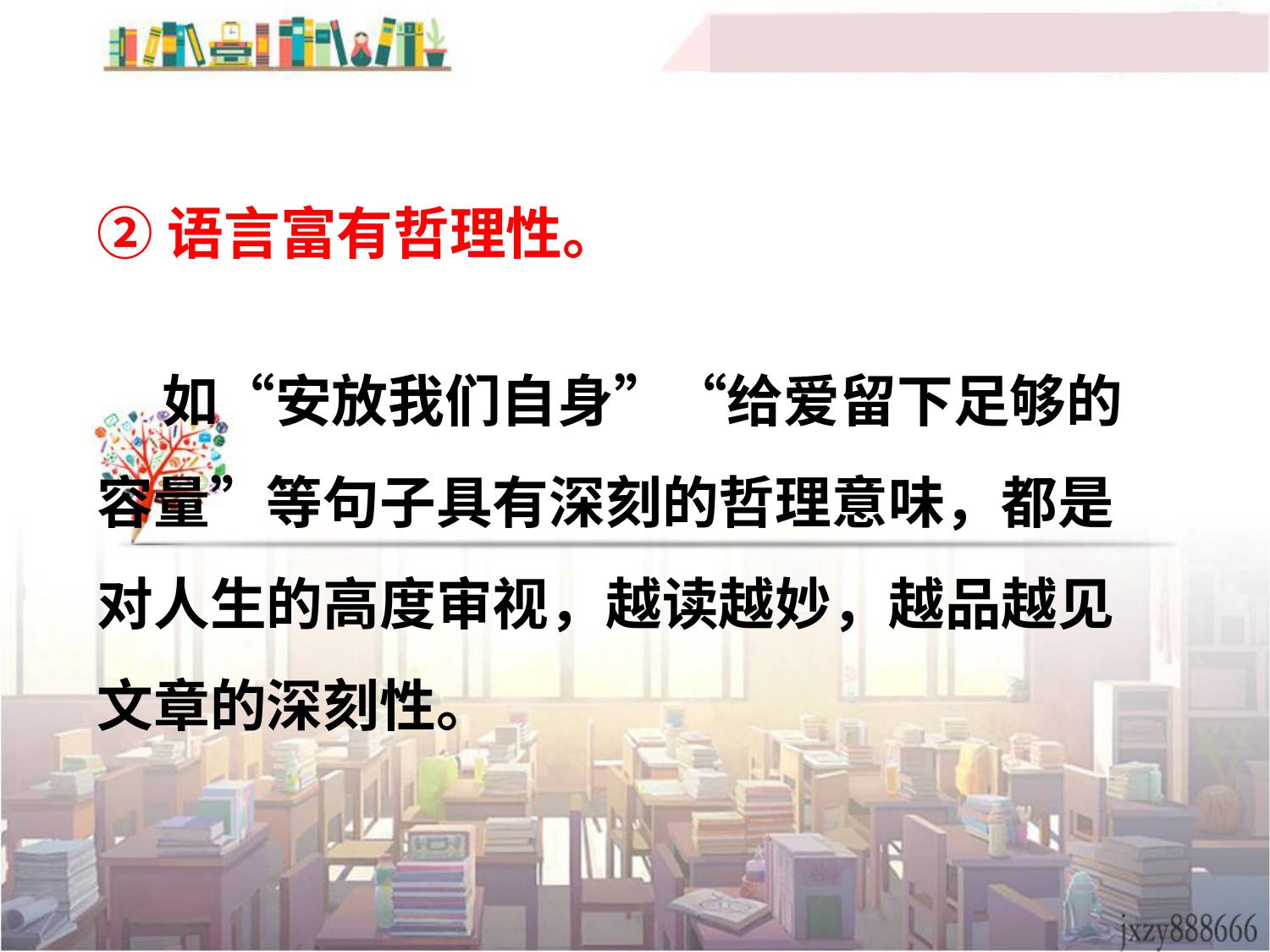

②语言富有哲理性。
    如“安放我们自身”“给爱留下足够的容量”等句子具有深刻的哲理意味，都是对人生的高度审视，越读越妙，越品越见文章的深刻性。